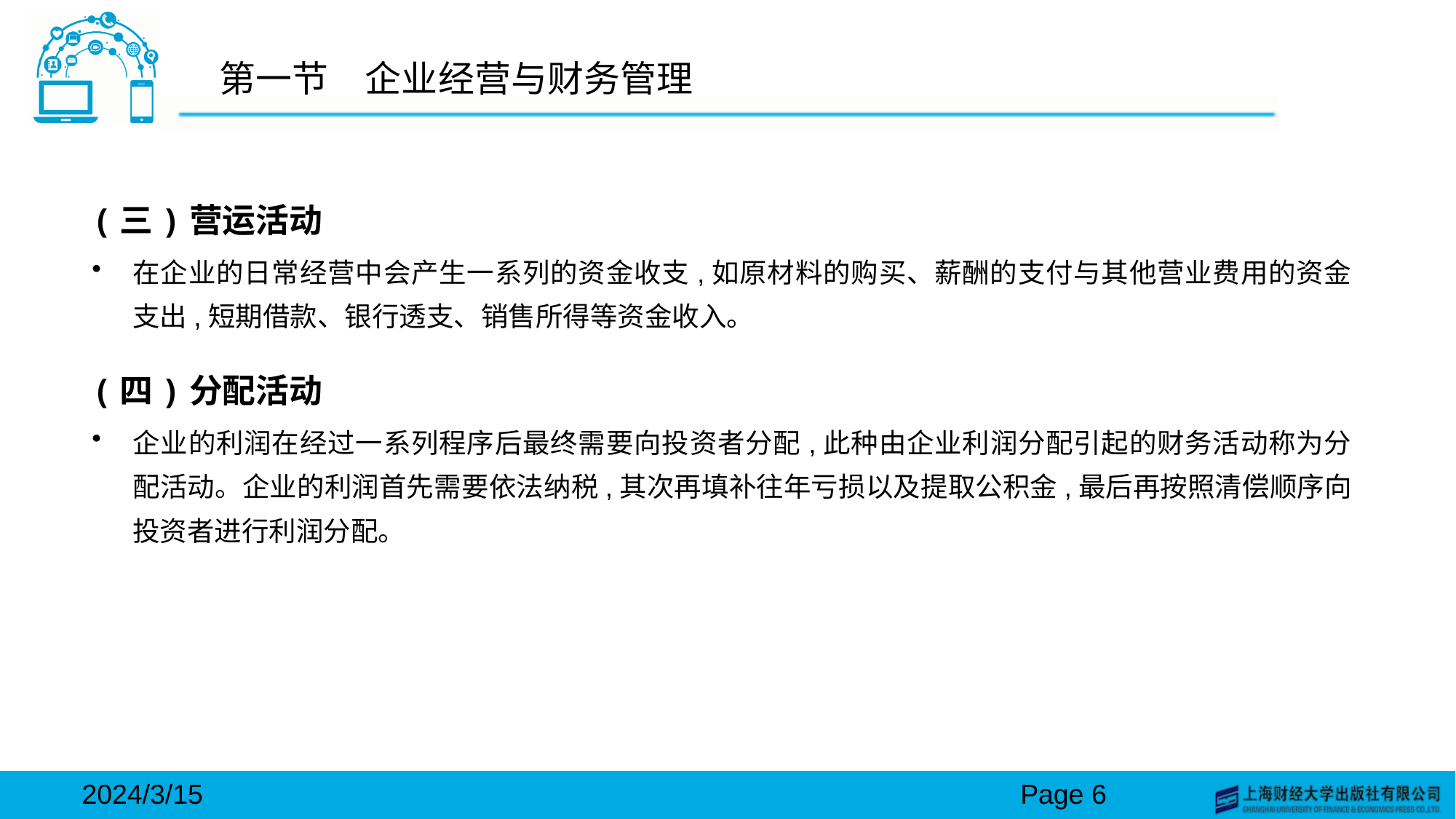

# 第一节　企业经营与财务管理
(三)营运活动
在企业的日常经营中会产生一系列的资金收支,如原材料的购买、薪酬的支付与其他营业费用的资金支出,短期借款、银行透支、销售所得等资金收入。
(四)分配活动
企业的利润在经过一系列程序后最终需要向投资者分配,此种由企业利润分配引起的财务活动称为分配活动。企业的利润首先需要依法纳税,其次再填补往年亏损以及提取公积金,最后再按照清偿顺序向投资者进行利润分配。

2024/3/15
Page 6